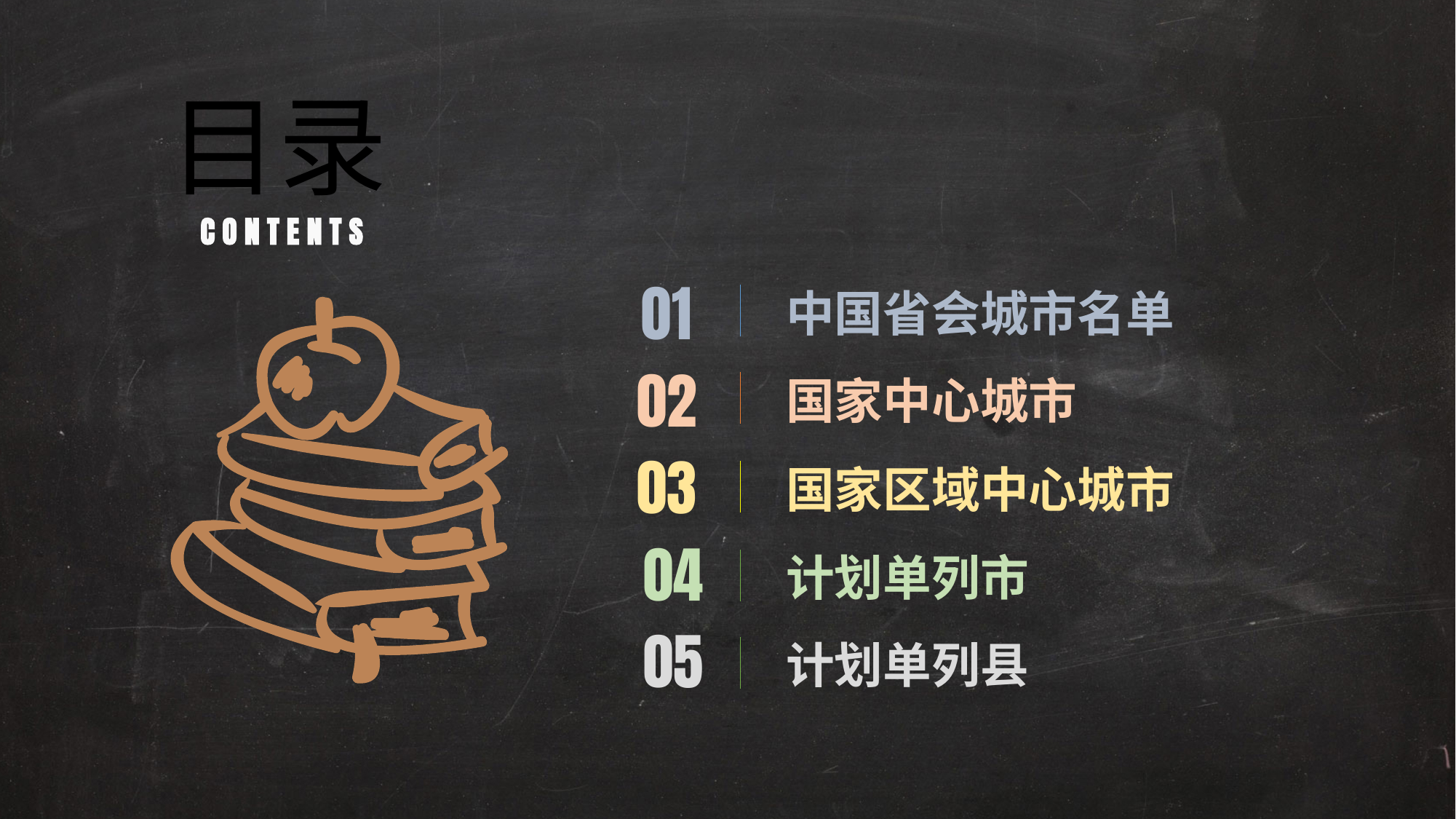

目录
CONTENTS
01
中国省会城市名单

02
国家中心城市
03
国家区域中心城市
04
计划单列市
05
计划单列县